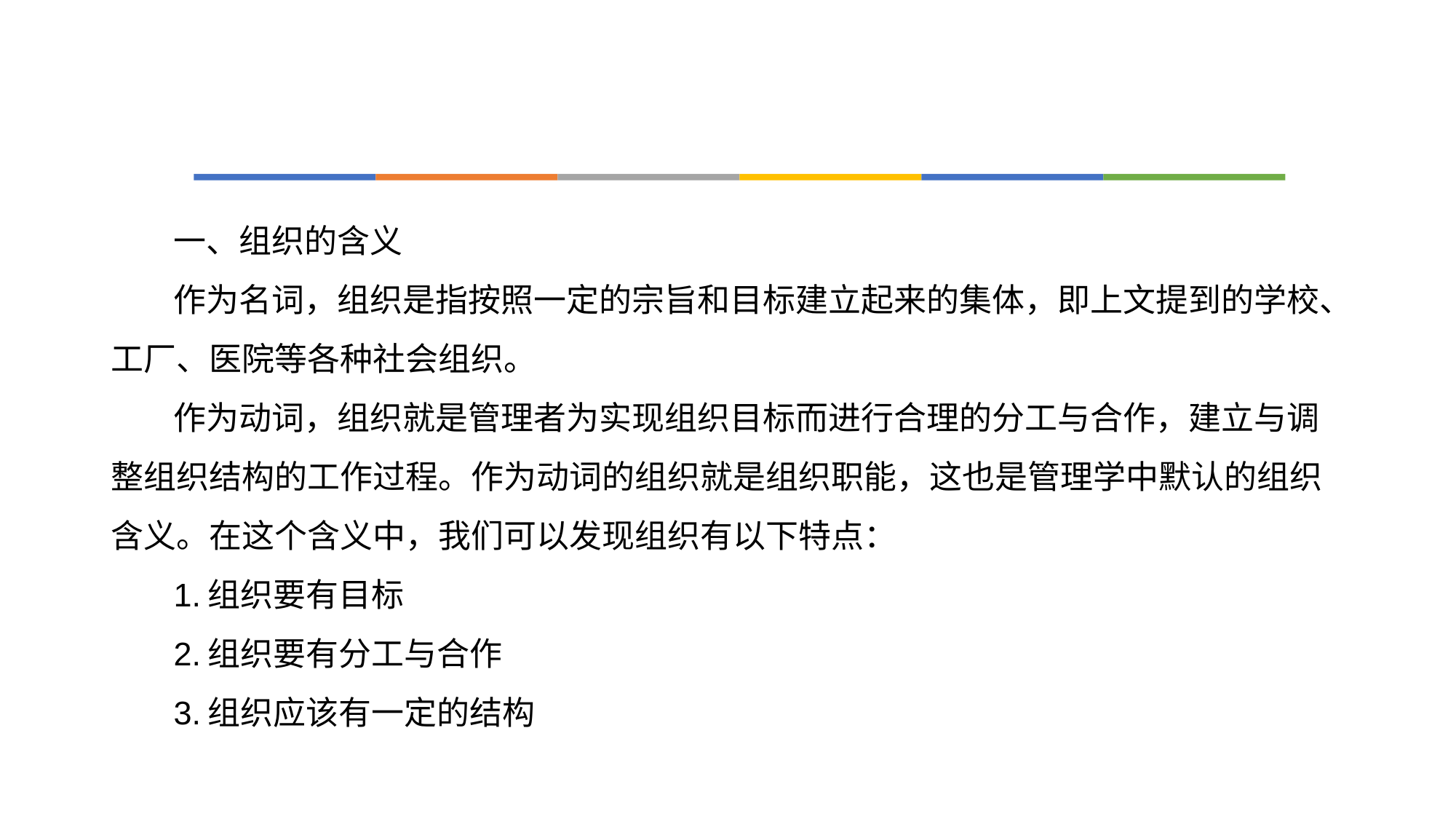

#
一、组织的含义
作为名词，组织是指按照一定的宗旨和目标建立起来的集体，即上文提到的学校、工厂、医院等各种社会组织。
作为动词，组织就是管理者为实现组织目标而进行合理的分工与合作，建立与调整组织结构的工作过程。作为动词的组织就是组织职能，这也是管理学中默认的组织含义。在这个含义中，我们可以发现组织有以下特点：
1.组织要有目标
2.组织要有分工与合作
3.组织应该有一定的结构